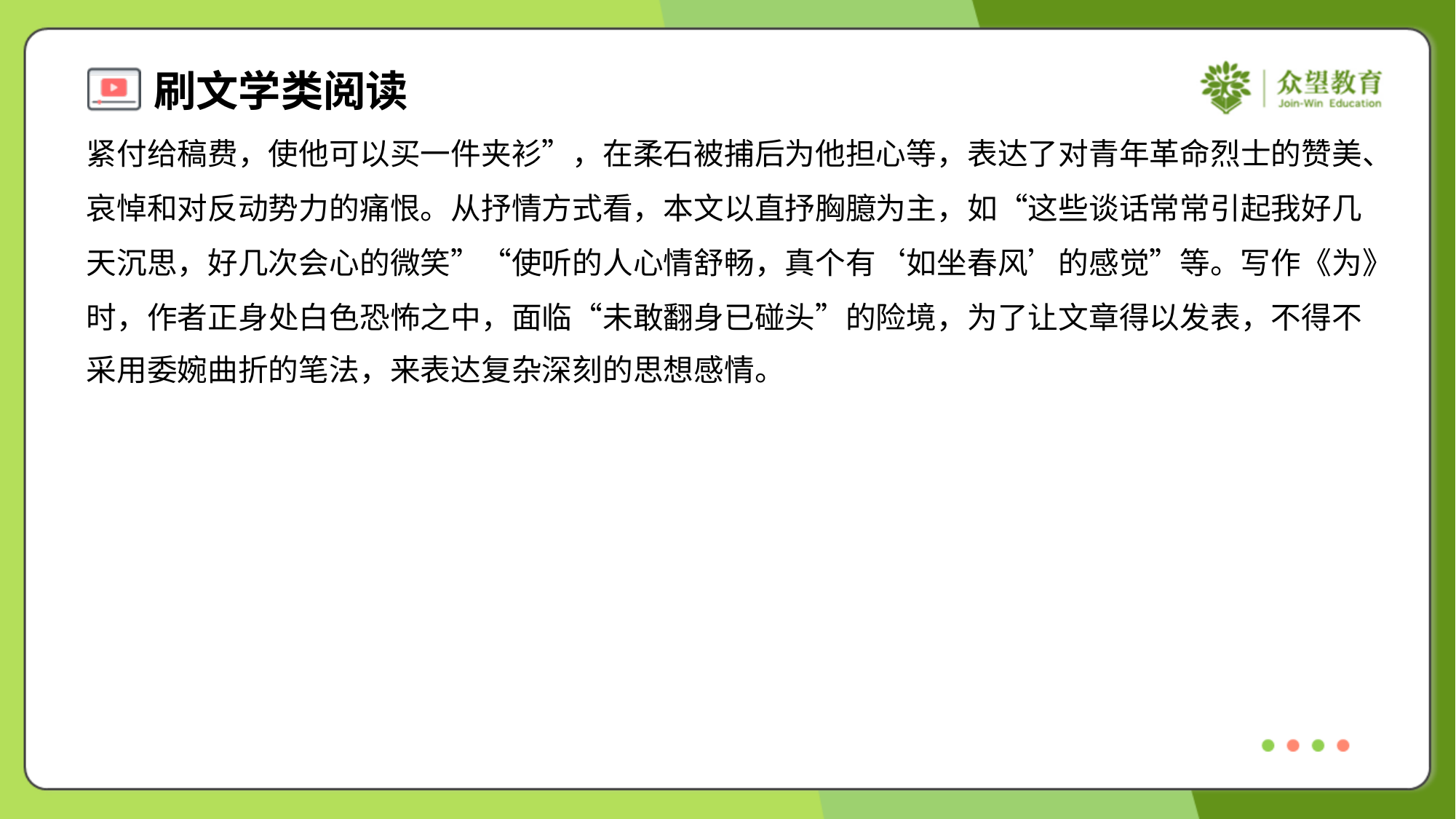

紧付给稿费，使他可以买一件夹衫”，在柔石被捕后为他担心等，表达了对青年革命烈士的赞美、
哀悼和对反动势力的痛恨。从抒情方式看，本文以直抒胸臆为主，如“这些谈话常常引起我好几
天沉思，好几次会心的微笑”“使听的人心情舒畅，真个有‘如坐春风’的感觉”等。写作《为》
时，作者正身处白色恐怖之中，面临“未敢翻身已碰头”的险境，为了让文章得以发表，不得不
采用委婉曲折的笔法，来表达复杂深刻的思想感情。